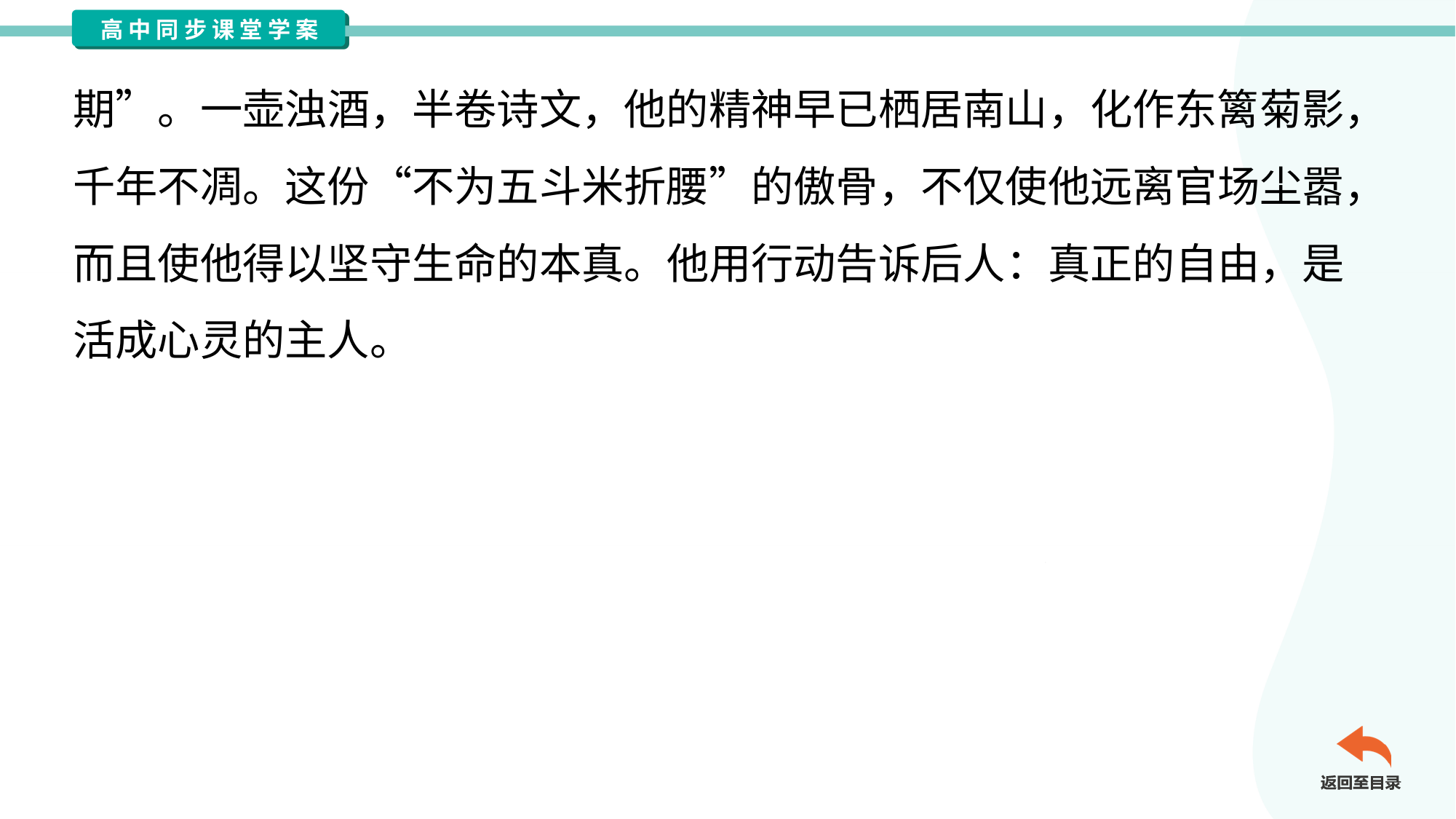

期”。一壶浊酒，半卷诗文，他的精神早已栖居南山，化作东篱菊影，
千年不凋。这份“不为五斗米折腰”的傲骨，不仅使他远离官场尘嚣，
而且使他得以坚守生命的本真。他用行动告诉后人：真正的自由，是
活成心灵的主人。#1.1